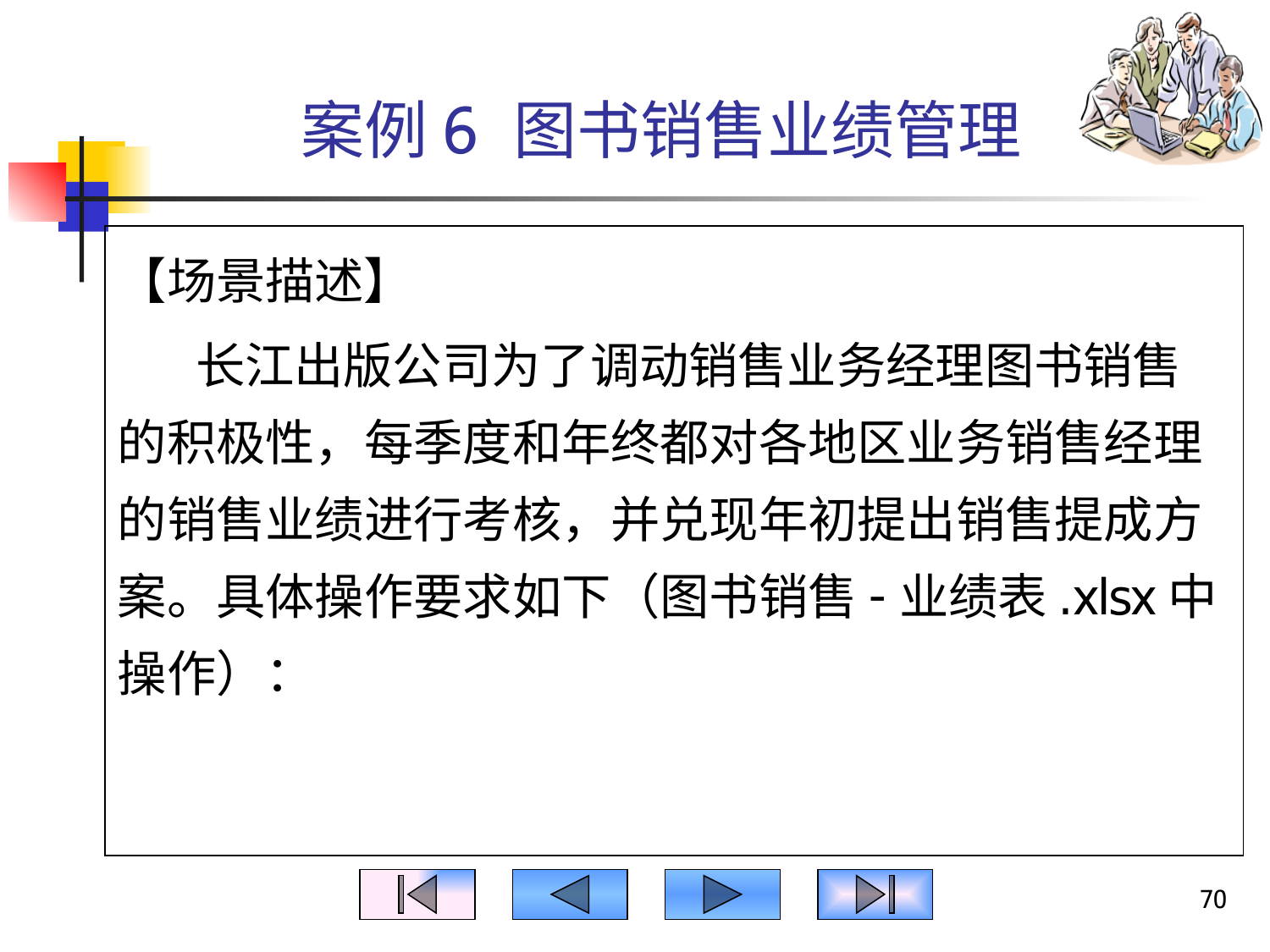

# 案例6 图书销售业绩管理
【场景描述】
      长江出版公司为了调动销售业务经理图书销售的积极性，每季度和年终都对各地区业务销售经理的销售业绩进行考核，并兑现年初提出销售提成方案。具体操作要求如下（图书销售-业绩表.xlsx中操作）：

70